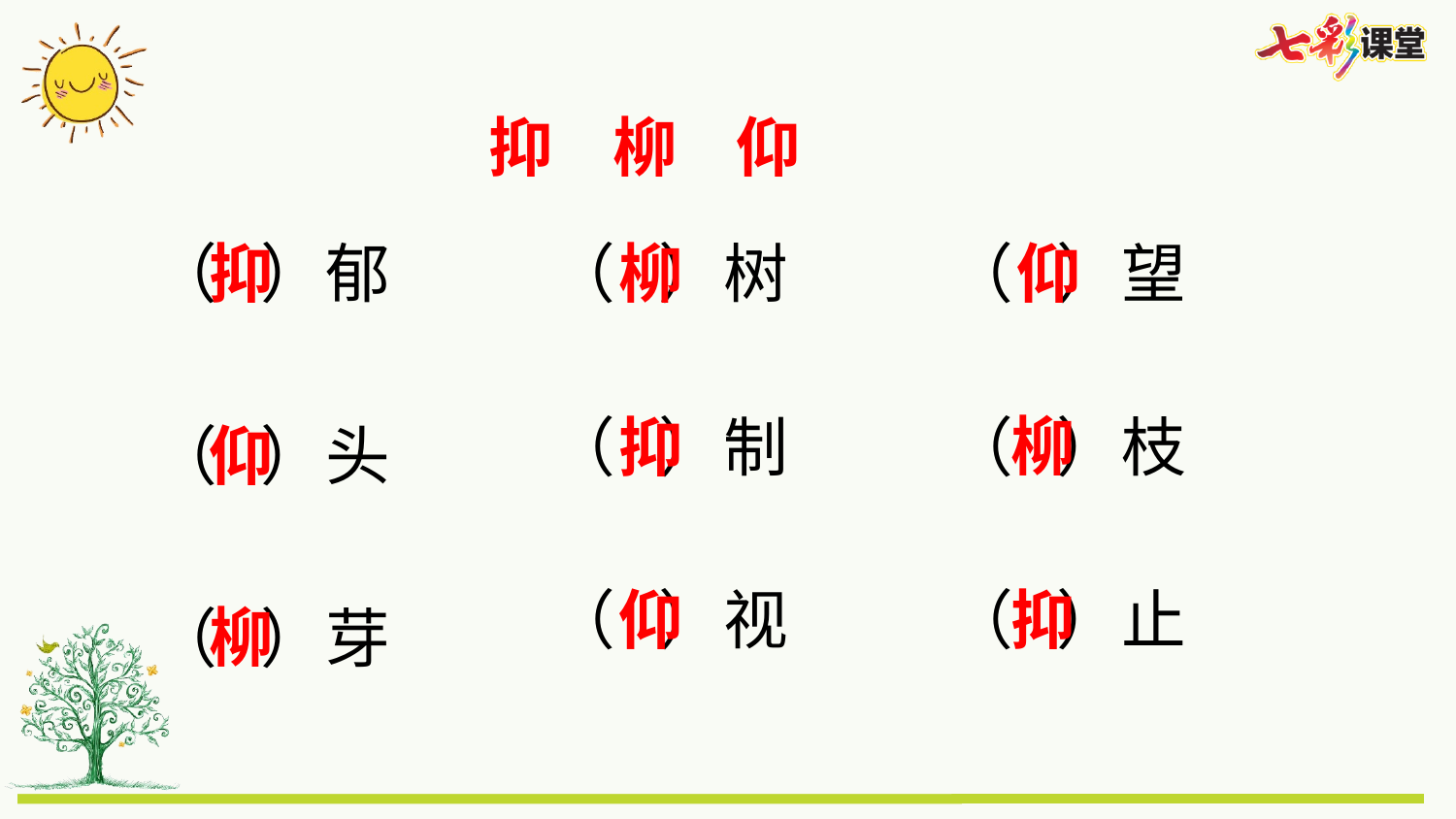

抑    柳    仰
（   ）郁
抑
（   ）树
柳
（   ）望
仰
柳
（   ）制
抑
（   ）枝
仰
（   ）头
（   ）视
仰
（   ）止
抑
柳
（   ）芽